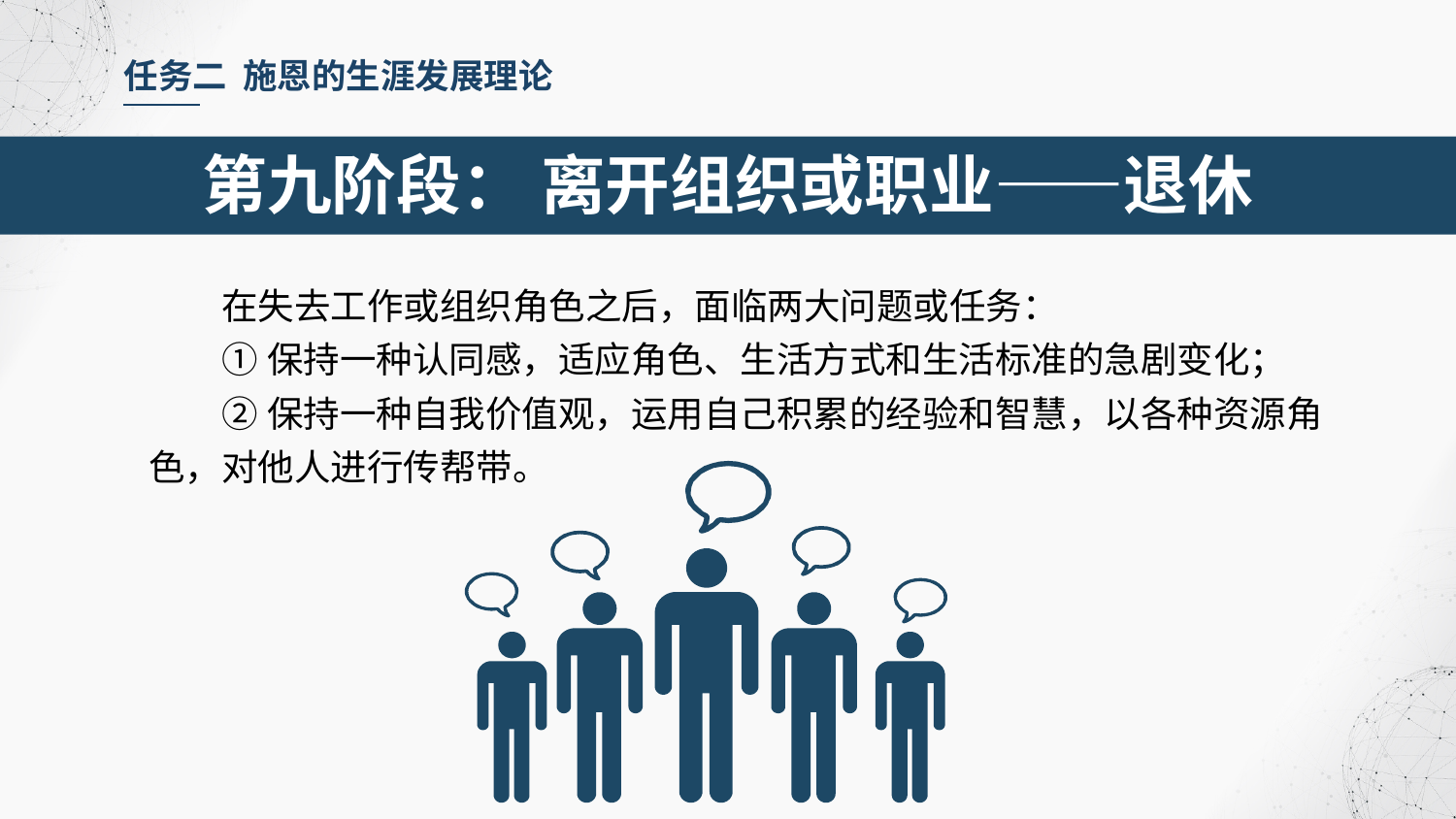

任务二  施恩的生涯发展理论

第九阶段： 离开组织或职业——退休
在失去工作或组织角色之后，面临两大问题或任务：
①保持一种认同感，适应角色、生活方式和生活标准的急剧变化；
②保持一种自我价值观，运用自己积累的经验和智慧，以各种资源角色，对他人进行传帮带。